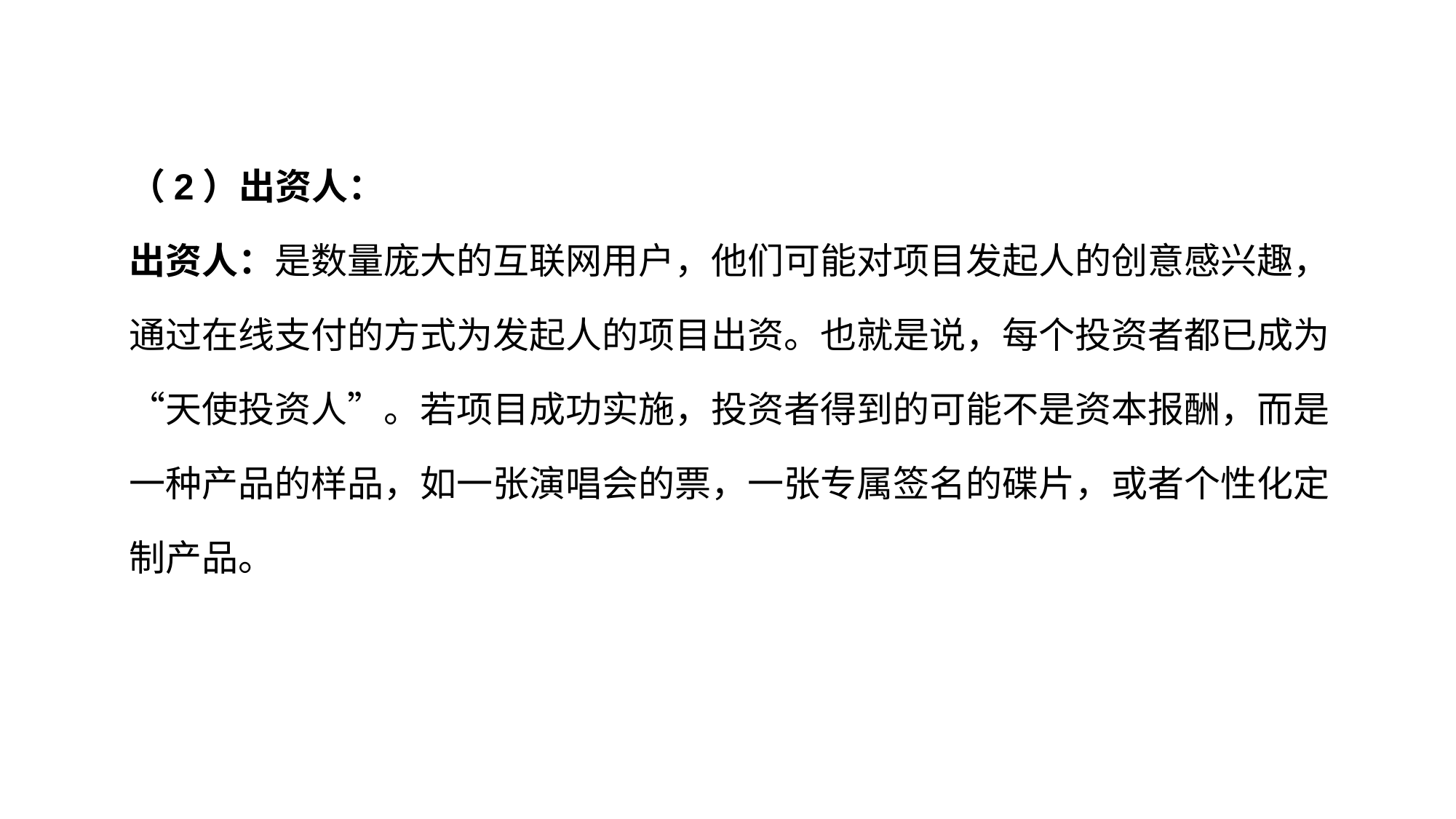

（2）出资人：
出资人：是数量庞大的互联网用户，他们可能对项目发起人的创意感兴趣，通过在线支付的方式为发起人的项目出资。也就是说，每个投资者都已成为“天使投资人”。若项目成功实施，投资者得到的可能不是资本报酬，而是一种产品的样品，如一张演唱会的票，一张专属签名的碟片，或者个性化定制产品。